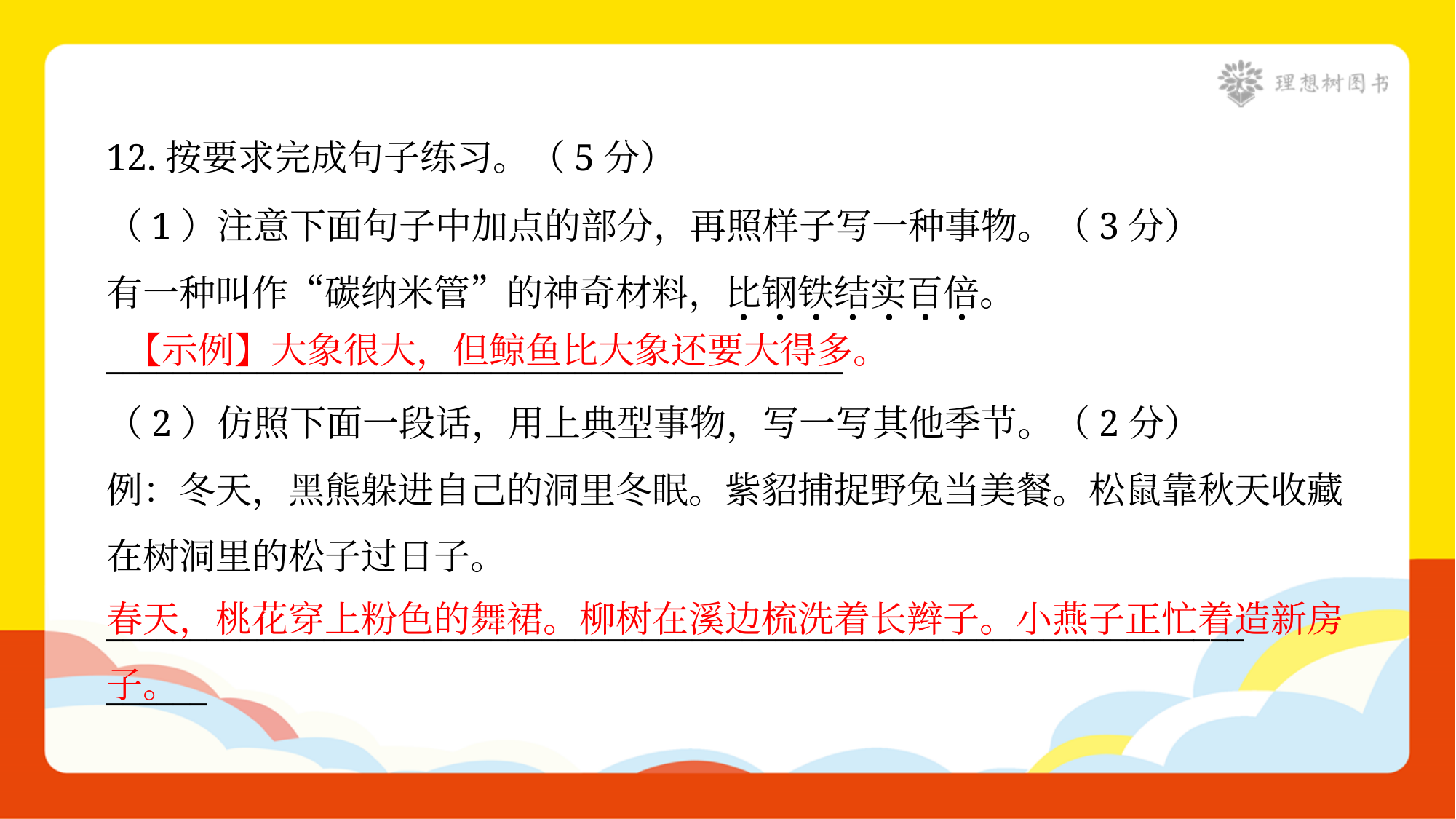

12.按要求完成句子练习。（5分）
（1）注意下面句子中加点的部分，再照样子写一种事物。（3分）
有一种叫作“碳纳米管”的神奇材料，比钢铁结实百倍。
____________________________________________
【示例】大象很大，但鲸鱼比大象还要大得多。

（2）仿照下面一段话，用上典型事物，写一写其他季节。（2分）
例：冬天，黑熊躲进自己的洞里冬眠。紫貂捕捉野兔当美餐。松鼠靠秋天收藏
在树洞里的松子过日子。
____________________________________________________________________
______
春天，桃花穿上粉色的舞裙。柳树在溪边梳洗着长辫子。小燕子正忙着造新房子。